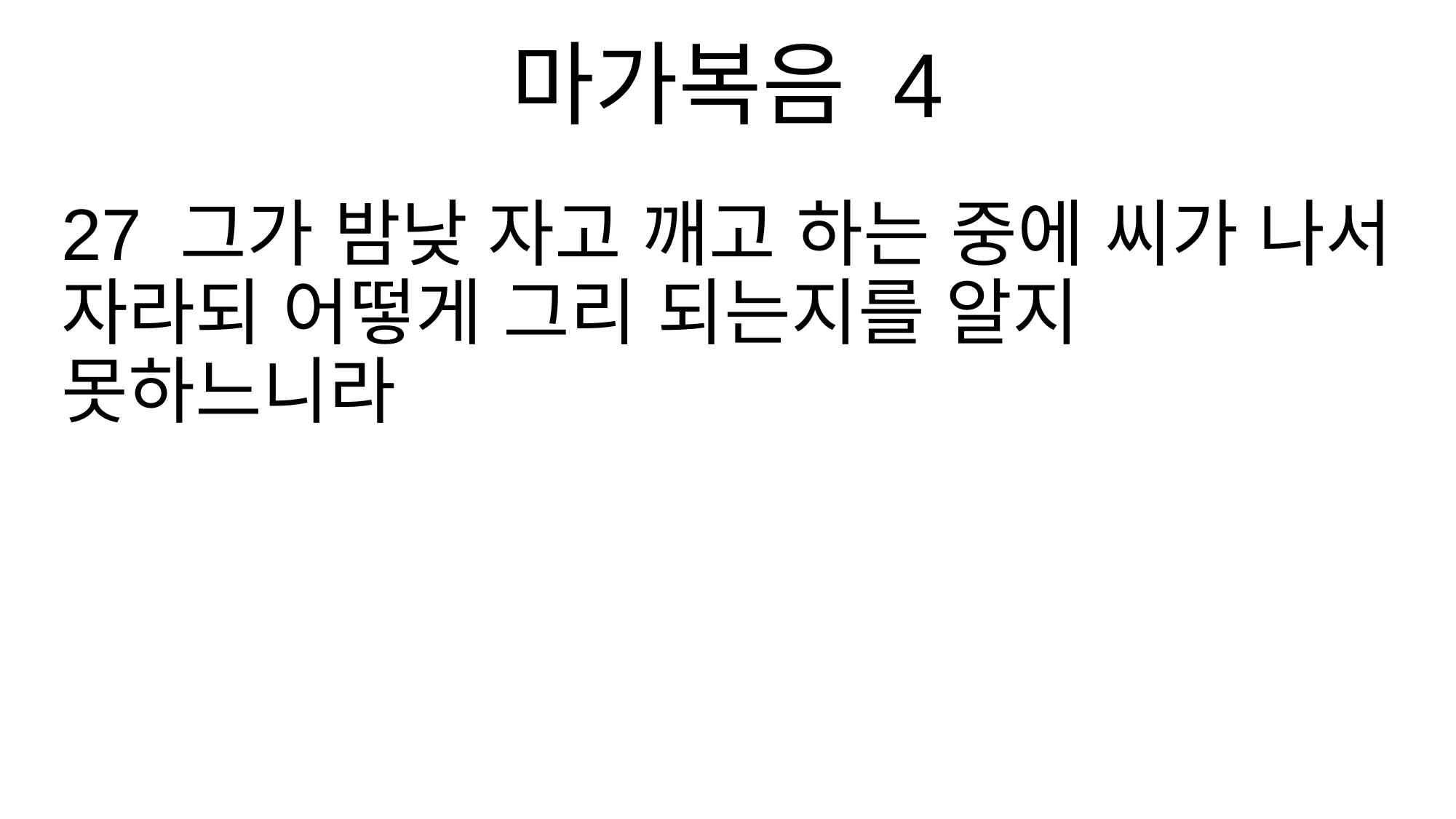

마가복음 4
27 그가 밤낮 자고 깨고 하는 중에 씨가 나서 자라되 어떻게 그리 되는지를 알지 못하느니라